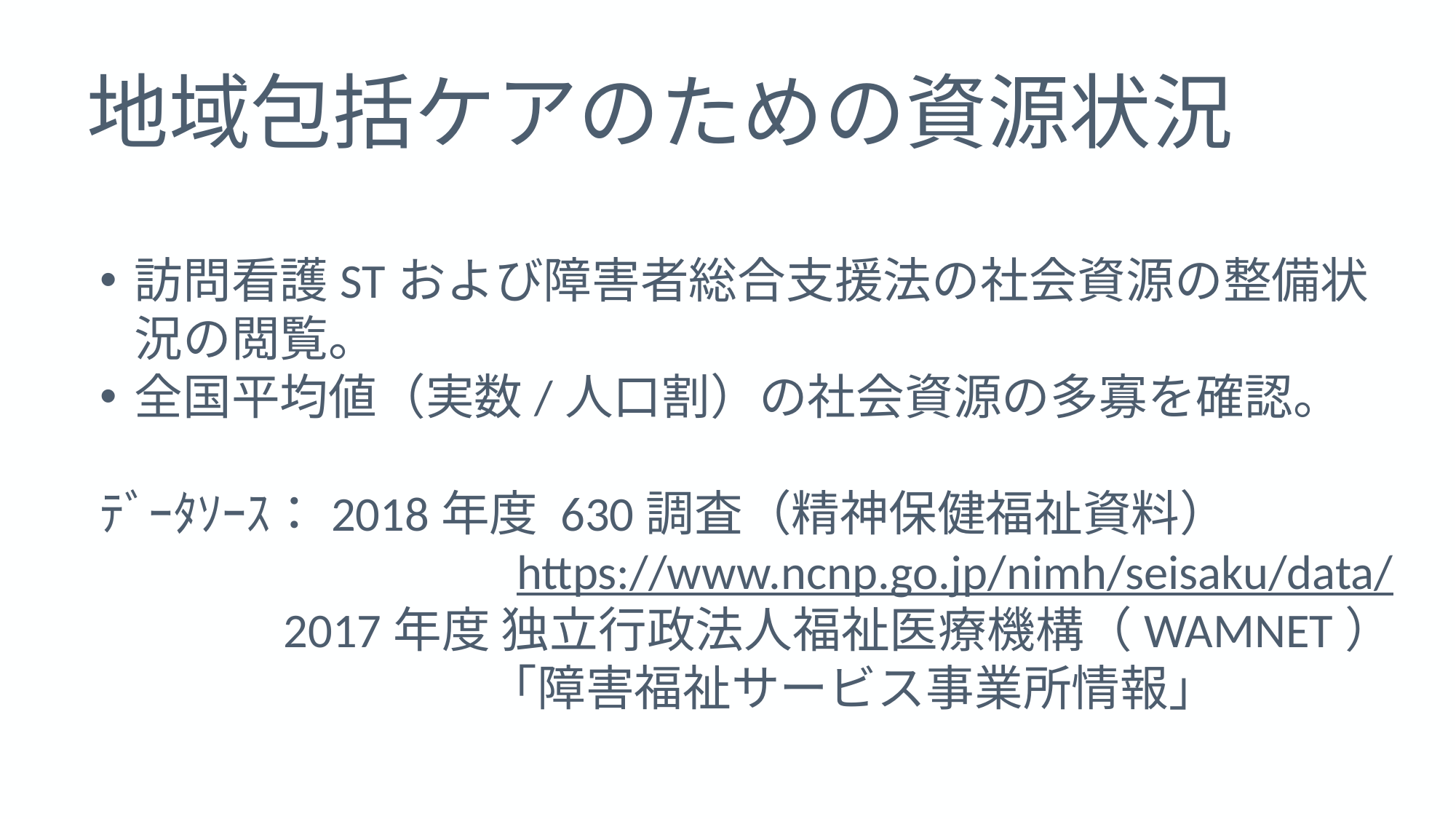

地域包括ケアのための資源状況
訪問看護STおよび障害者総合支援法の社会資源の整備状況の閲覧。
全国平均値（実数/人口割）の社会資源の多寡を確認。

ﾃﾞｰﾀｿｰｽ：2018年度 630調査（精神保健福祉資料）
https://www.ncnp.go.jp/nimh/seisaku/data/
　　　2017年度 独立行政法人福祉医療機構（WAMNET）
　　　　　　　　「障害福祉サービス事業所情報」